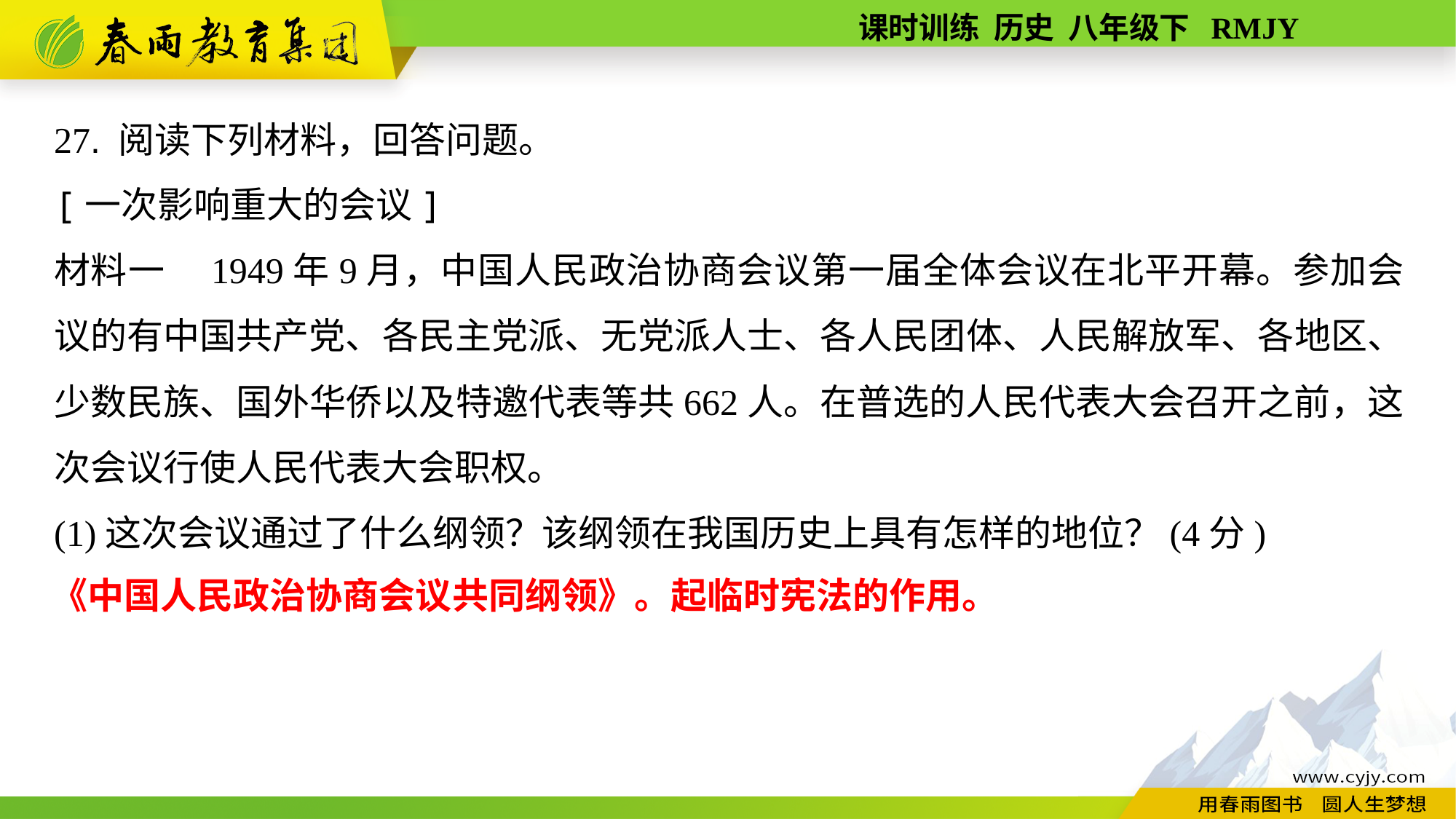

27. 阅读下列材料，回答问题。
[一次影响重大的会议]
材料一　1949年9月，中国人民政治协商会议第一届全体会议在北平开幕。参加会议的有中国共产党、各民主党派、无党派人士、各人民团体、人民解放军、各地区、少数民族、国外华侨以及特邀代表等共662人。在普选的人民代表大会召开之前，这次会议行使人民代表大会职权。
(1)这次会议通过了什么纲领？该纲领在我国历史上具有怎样的地位？(4分)
《中国人民政治协商会议共同纲领》。起临时宪法的作用。